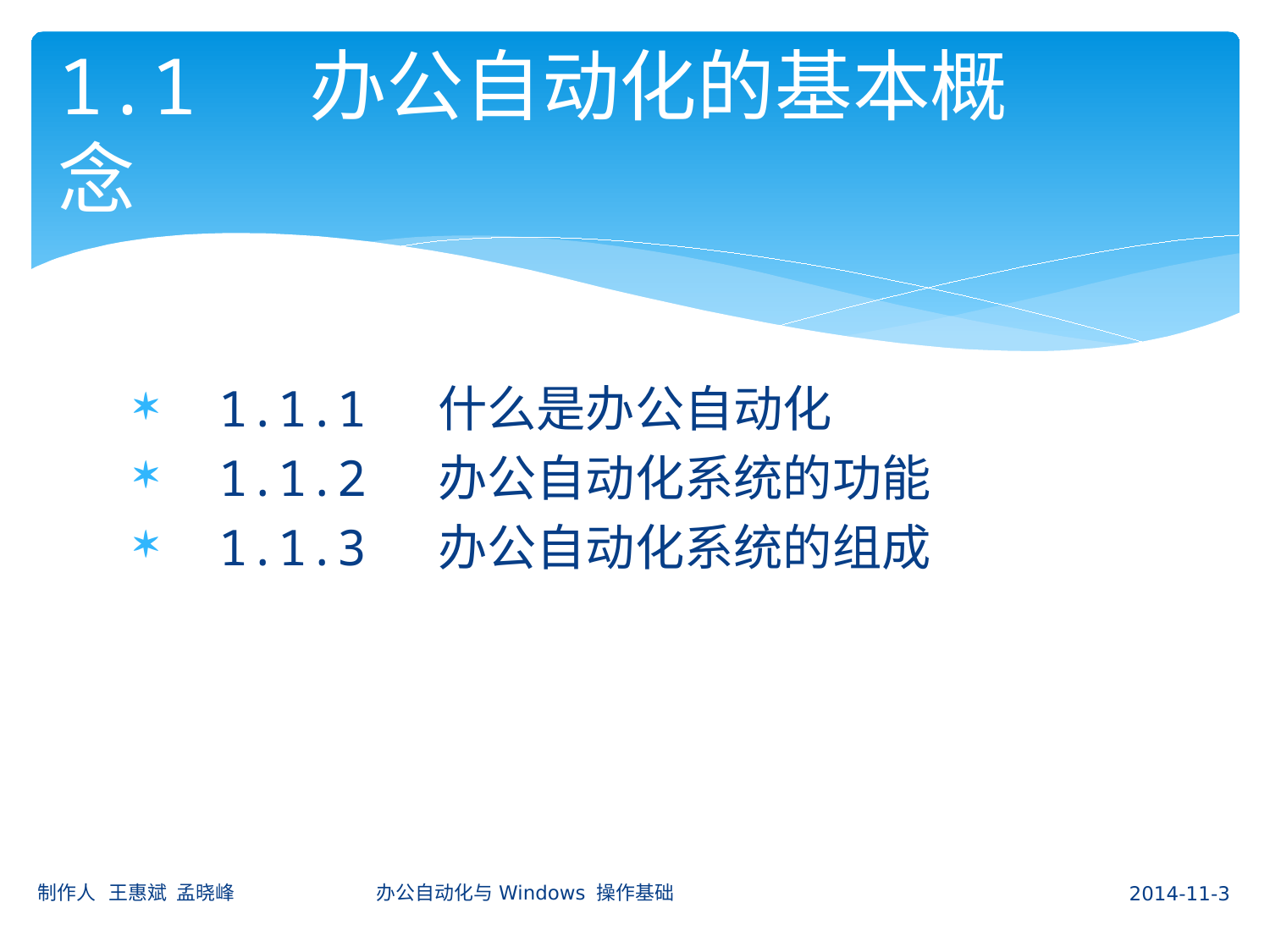

# 1.1  办公自动化的基本概念
1.1.1  什么是办公自动化
1.1.2  办公自动化系统的功能
1.1.3  办公自动化系统的组成
制作人   王惠斌  孟晓峰                                办公自动化与Windows 操作基础
2014-11-3